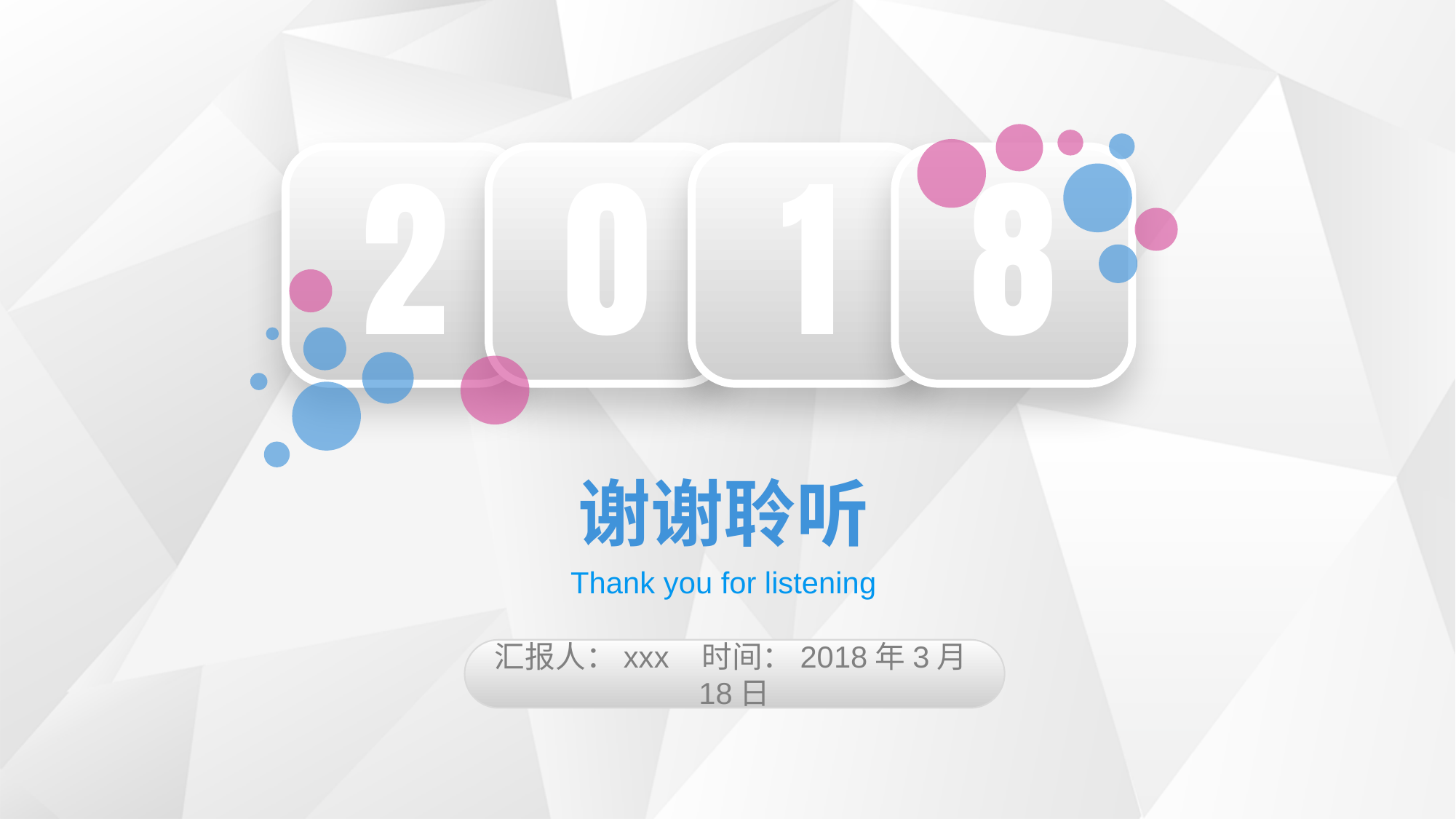

2
0
1
8

谢谢聆听
Thank you for listening
汇报人：xxx   时间：2018年3月18日